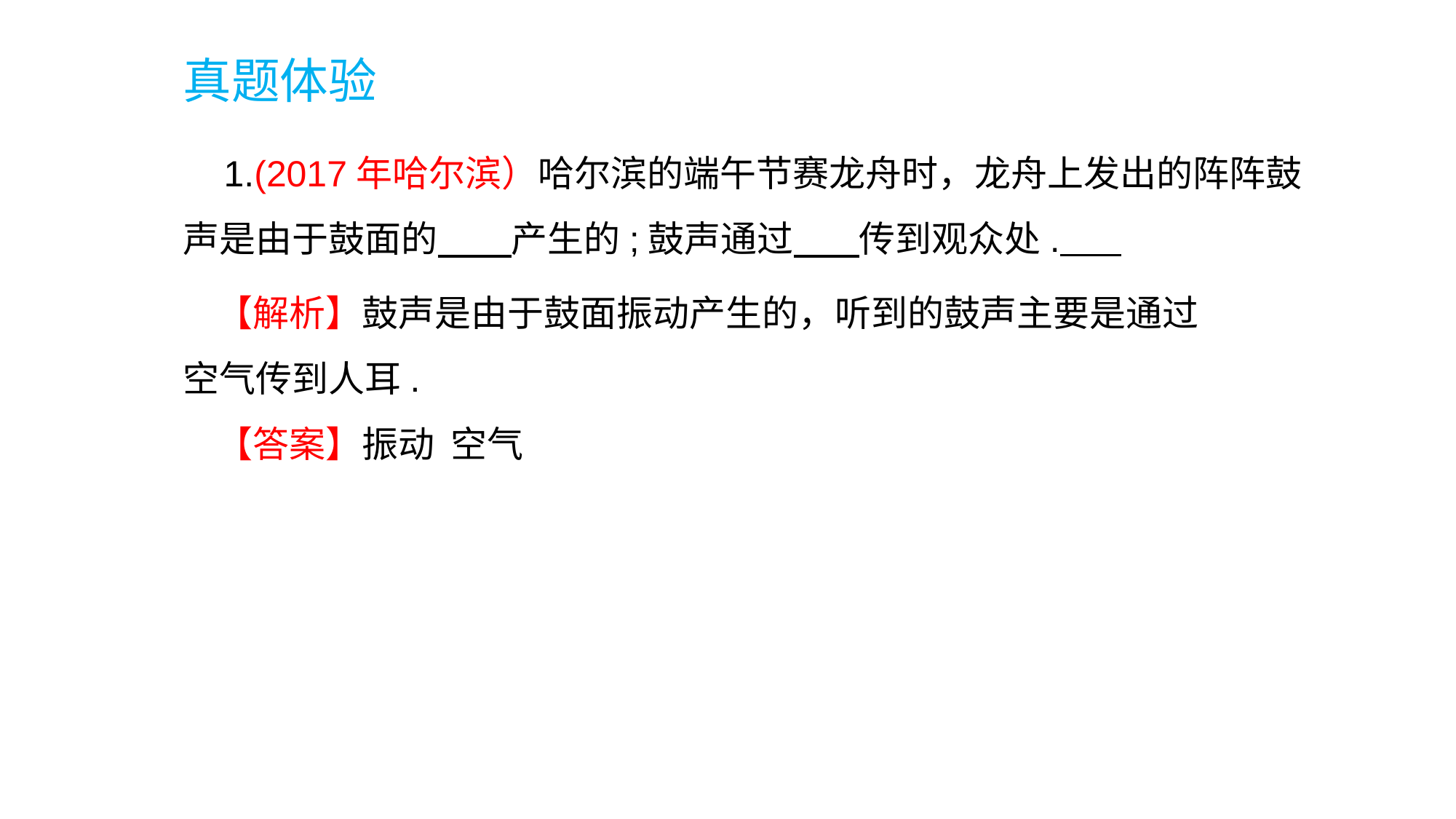

真题体验
    1.(2017年哈尔滨）哈尔滨的端午节赛龙舟时，龙舟上发出的阵阵鼓声是由于鼓面的         产生的;鼓声通过        传到观众处.

   【解析】鼓声是由于鼓面振动产生的，听到的鼓声主要是通过空气传到人耳.
   【答案】振动  空气